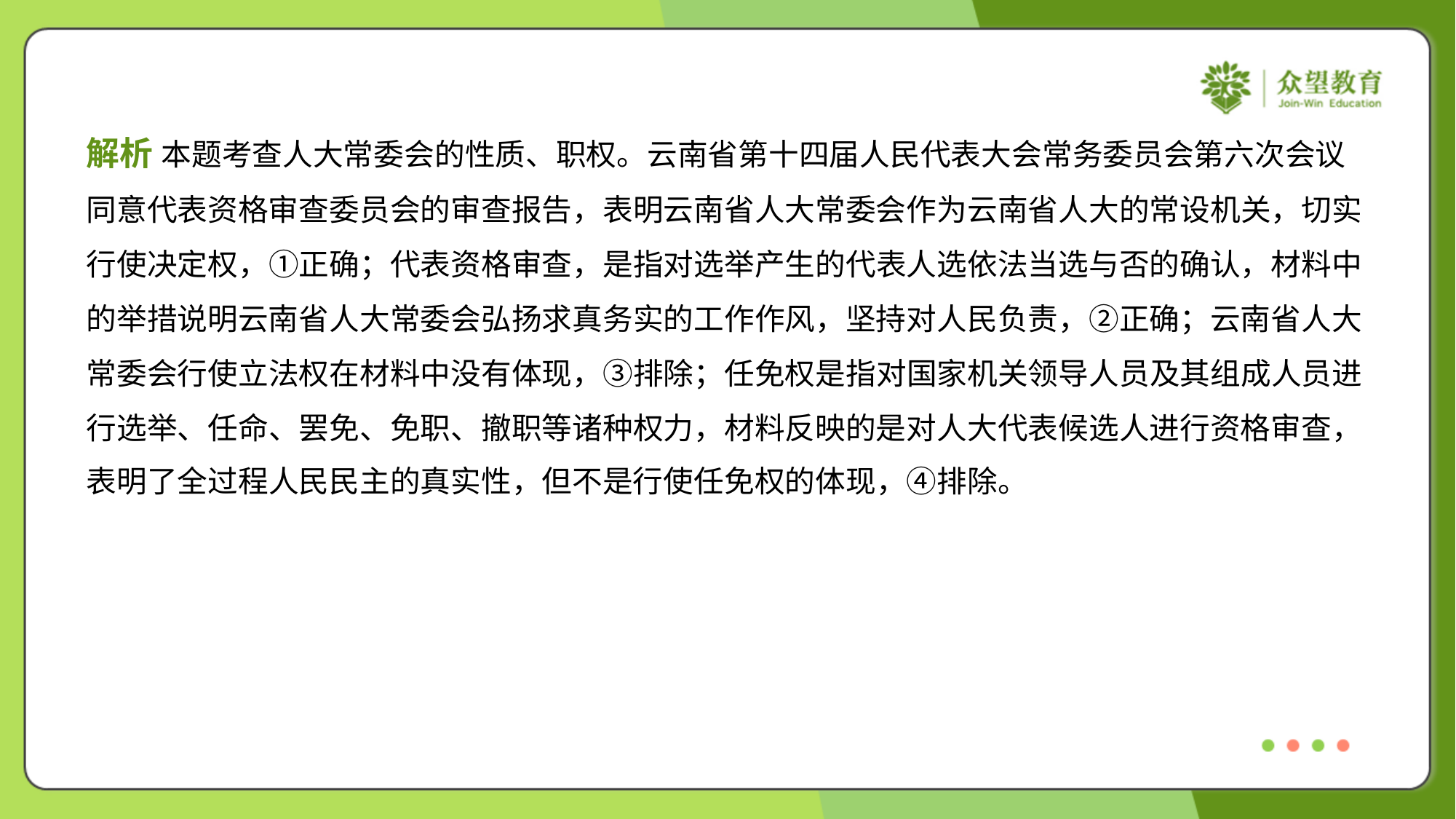

解析 本题考查人大常委会的性质、职权。云南省第十四届人民代表大会常务委员会第六次会议
同意代表资格审查委员会的审查报告，表明云南省人大常委会作为云南省人大的常设机关，切实
行使决定权，①正确；代表资格审查，是指对选举产生的代表人选依法当选与否的确认，材料中
的举措说明云南省人大常委会弘扬求真务实的工作作风，坚持对人民负责，②正确；云南省人大
常委会行使立法权在材料中没有体现，③排除；任免权是指对国家机关领导人员及其组成人员进
行选举、任命、罢免、免职、撤职等诸种权力，材料反映的是对人大代表候选人进行资格审查，
表明了全过程人民民主的真实性，但不是行使任免权的体现，④排除。